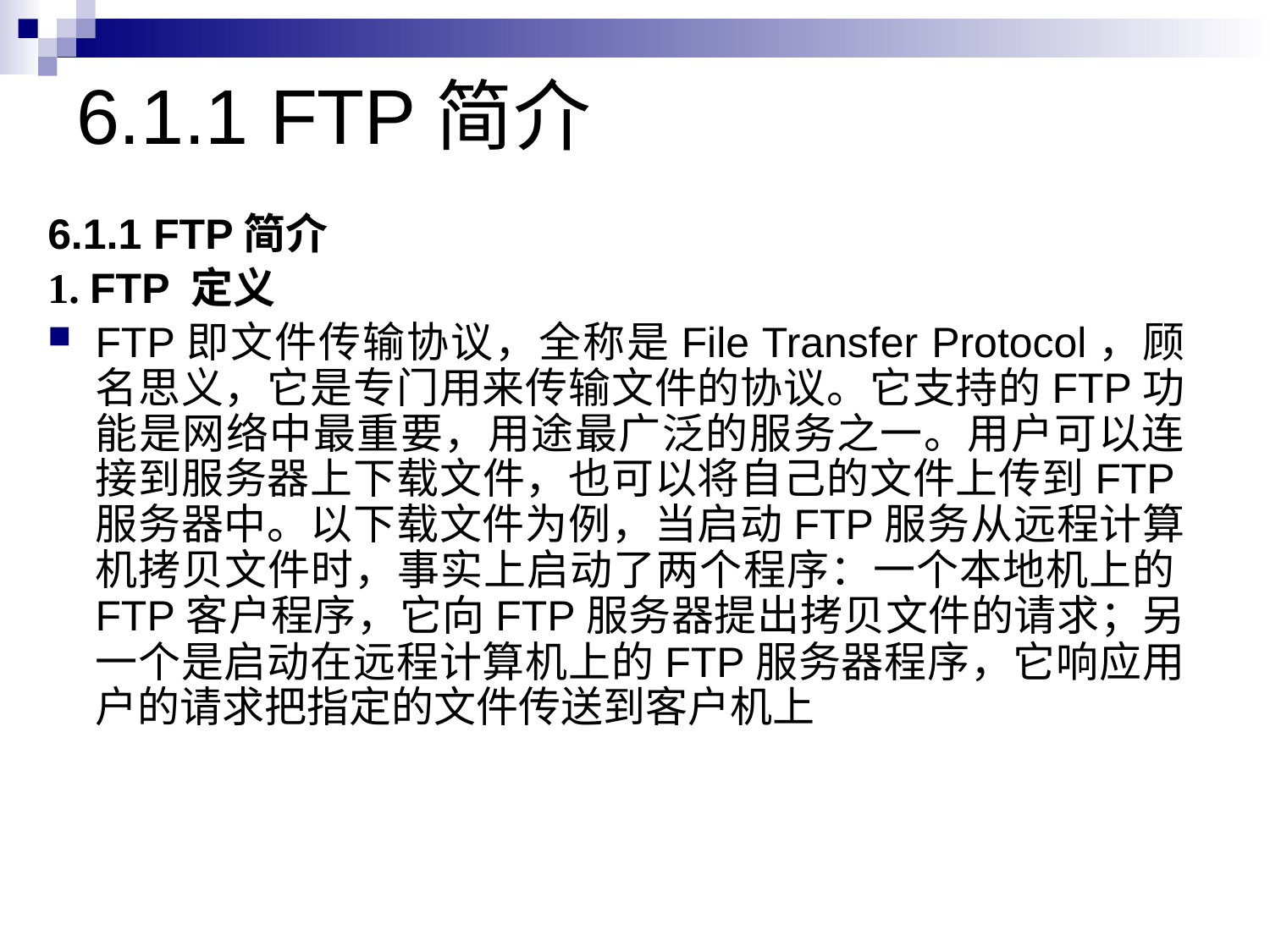

# 6.1.1 FTP简介
6.1.1 FTP简介
1. FTP 定义
FTP即文件传输协议，全称是File Transfer Protocol，顾名思义，它是专门用来传输文件的协议。它支持的FTP功能是网络中最重要，用途最广泛的服务之一。用户可以连接到服务器上下载文件，也可以将自己的文件上传到FTP服务器中。以下载文件为例，当启动FTP服务从远程计算机拷贝文件时，事实上启动了两个程序：一个本地机上的FTP客户程序，它向FTP服务器提出拷贝文件的请求；另一个是启动在远程计算机上的FTP服务器程序，它响应用户的请求把指定的文件传送到客户机上